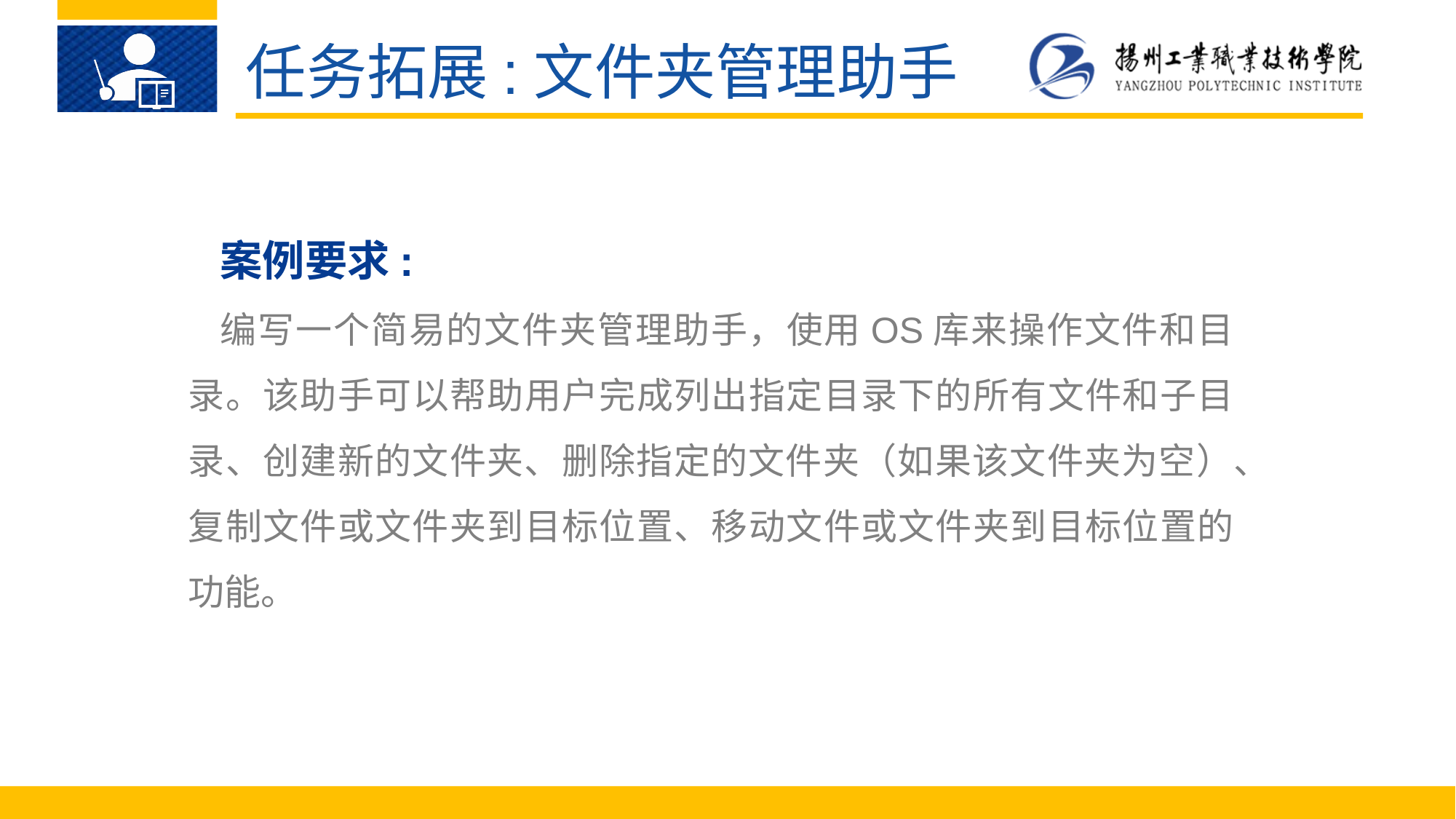

任务拓展:文件夹管理助手
案例要求:
编写一个简易的文件夹管理助手，使用OS库来操作文件和目录。该助手可以帮助用户完成列出指定目录下的所有文件和子目录、创建新的文件夹、删除指定的文件夹（如果该文件夹为空）、复制文件或文件夹到目标位置、移动文件或文件夹到目标位置的功能。